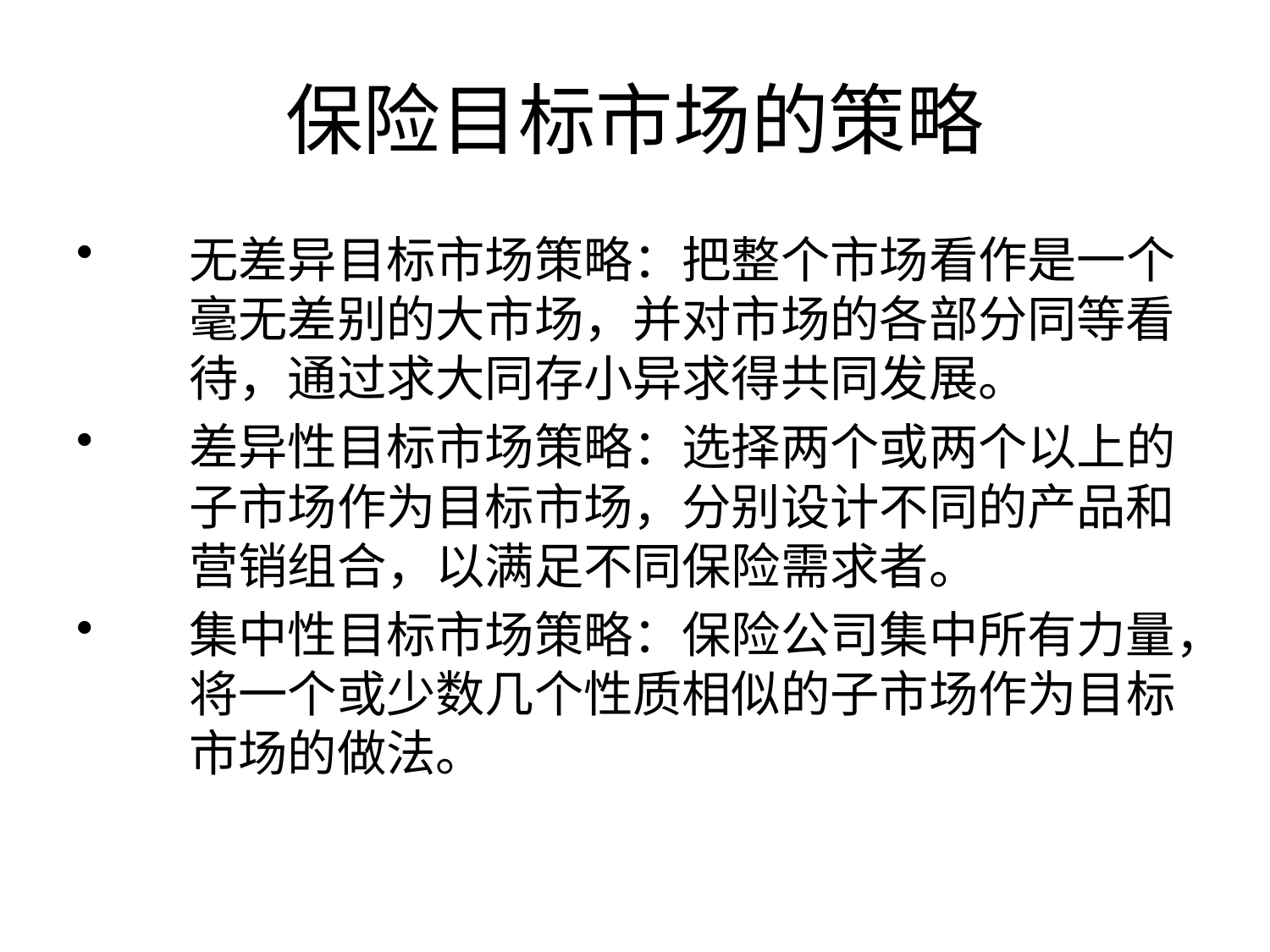

# 保险目标市场的策略
无差异目标市场策略：把整个市场看作是一个毫无差别的大市场，并对市场的各部分同等看待，通过求大同存小异求得共同发展。
差异性目标市场策略：选择两个或两个以上的子市场作为目标市场，分别设计不同的产品和营销组合，以满足不同保险需求者。
集中性目标市场策略：保险公司集中所有力量，将一个或少数几个性质相似的子市场作为目标市场的做法。